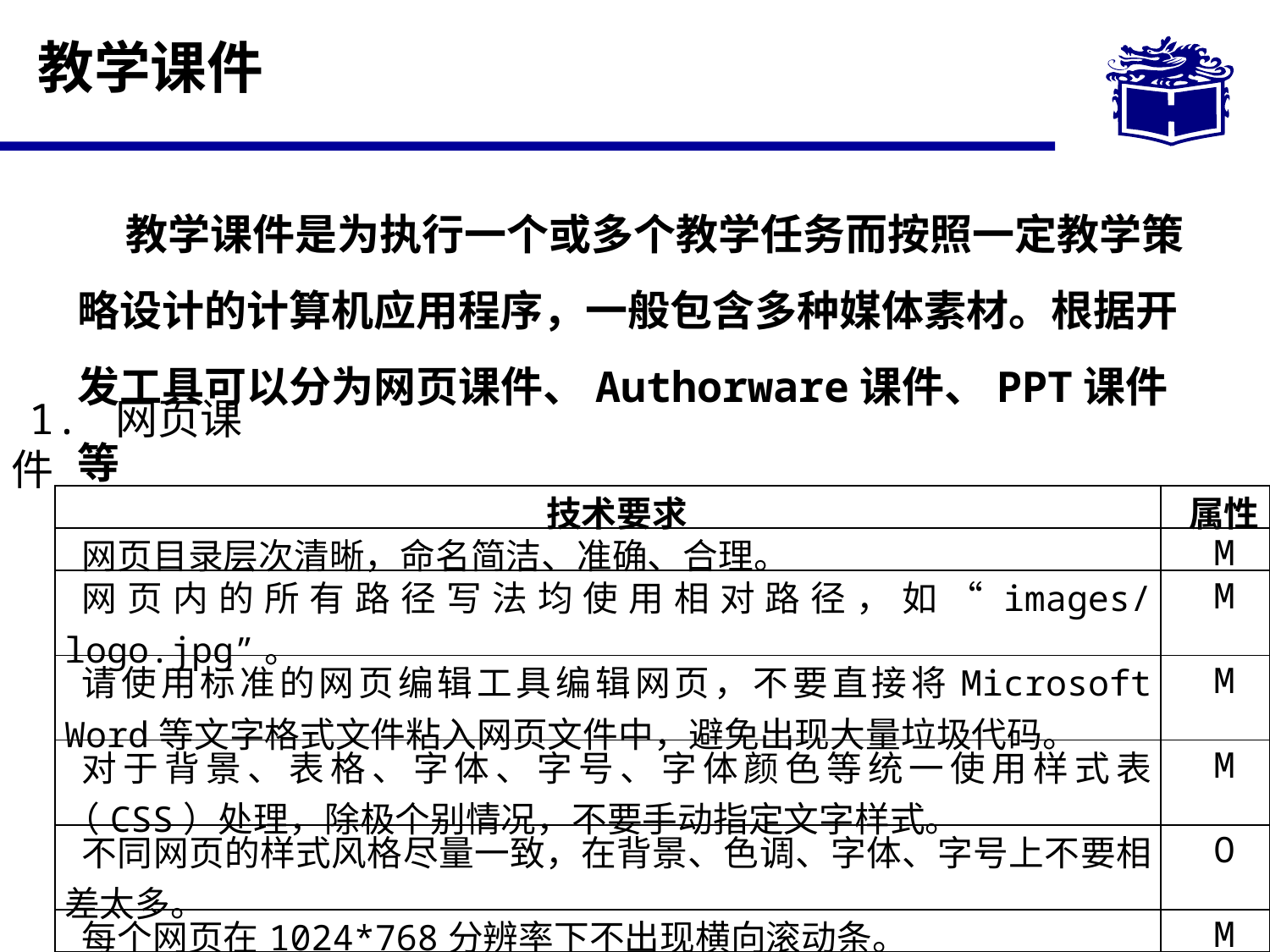

# 教学课件
    教学课件是为执行一个或多个教学任务而按照一定教学策略设计的计算机应用程序，一般包含多种媒体素材。根据开发工具可以分为网页课件、Authorware课件、PPT课件等
1. 网页课件

| 技术要求 | 属性 |
| --- | --- |
| 网页目录层次清晰，命名简洁、准确、合理。 | M |
| 网页内的所有路径写法均使用相对路径，如“images/logo.jpg”。 | M |
| 请使用标准的网页编辑工具编辑网页，不要直接将Microsoft Word等文字格式文件粘入网页文件中，避免出现大量垃圾代码。 | M |
| 对于背景、表格、字体、字号、字体颜色等统一使用样式表（CSS）处理，除极个别情况，不要手动指定文字样式。 | M |
| 不同网页的样式风格尽量一致，在背景、色调、字体、字号上不要相差太多。 | O |
| 每个网页在1024\*768分辨率下不出现横向滚动条。 | M |